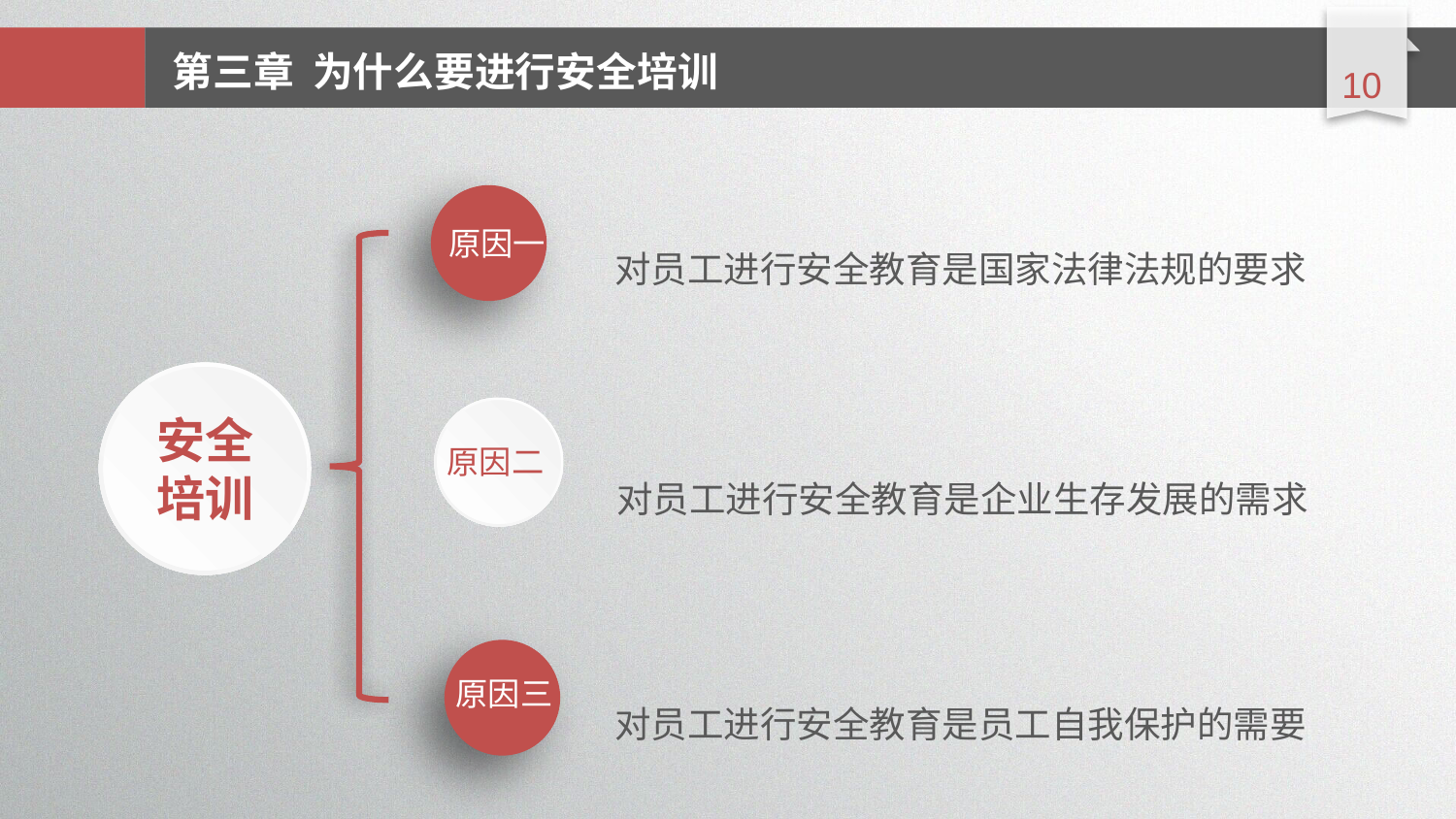

延时符
第三章  为什么要进行安全培训

原因一
对员工进行安全教育是国家法律法规的要求

安全
培训

原因二
对员工进行安全教育是企业生存发展的需求

原因三
对员工进行安全教育是员工自我保护的需要